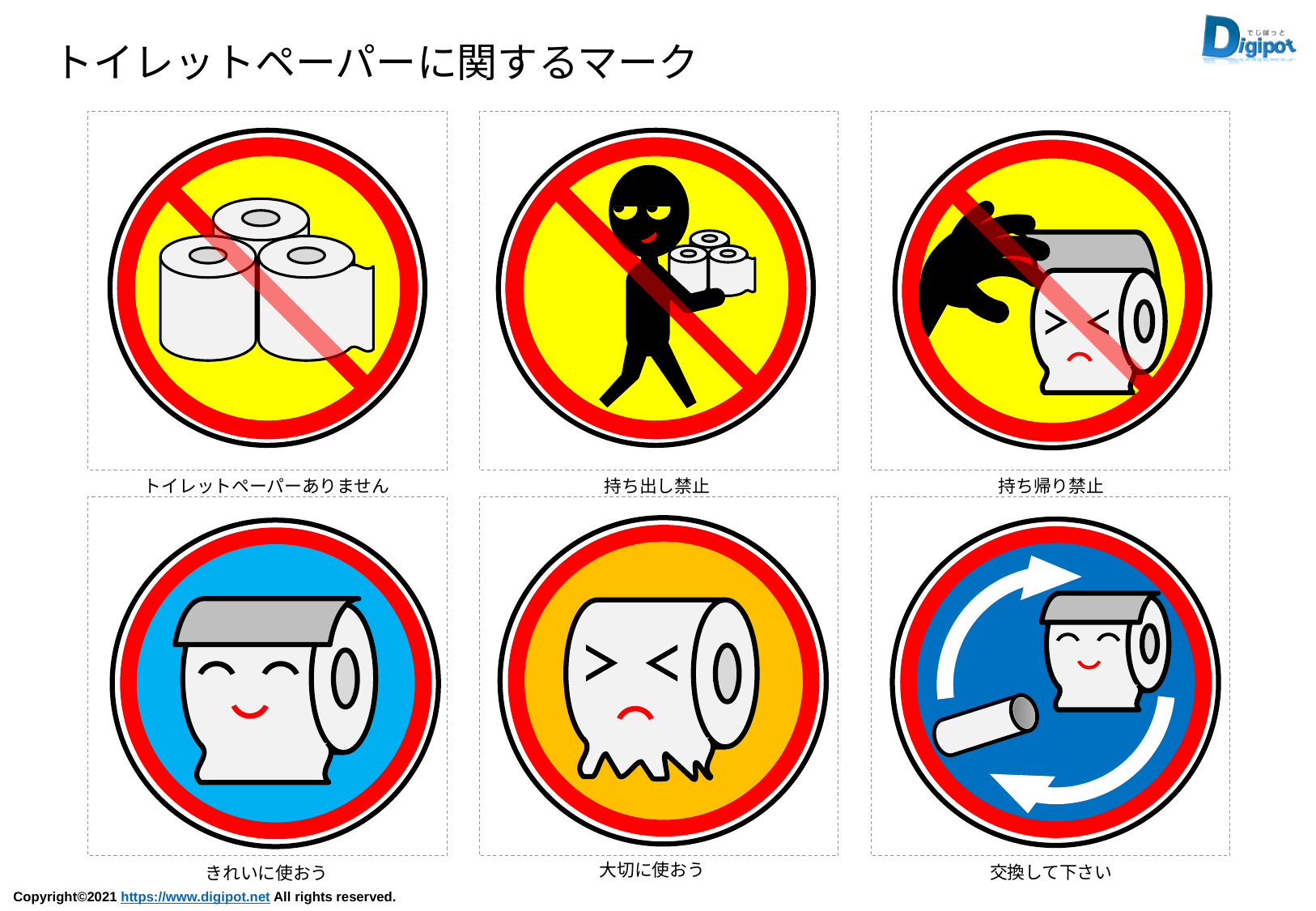

トイレットペーパーに関するマーク

トイレットペーパーありません
持ち出し禁止
持ち帰り禁止

大切に使おう
交換して下さい
きれいに使おう